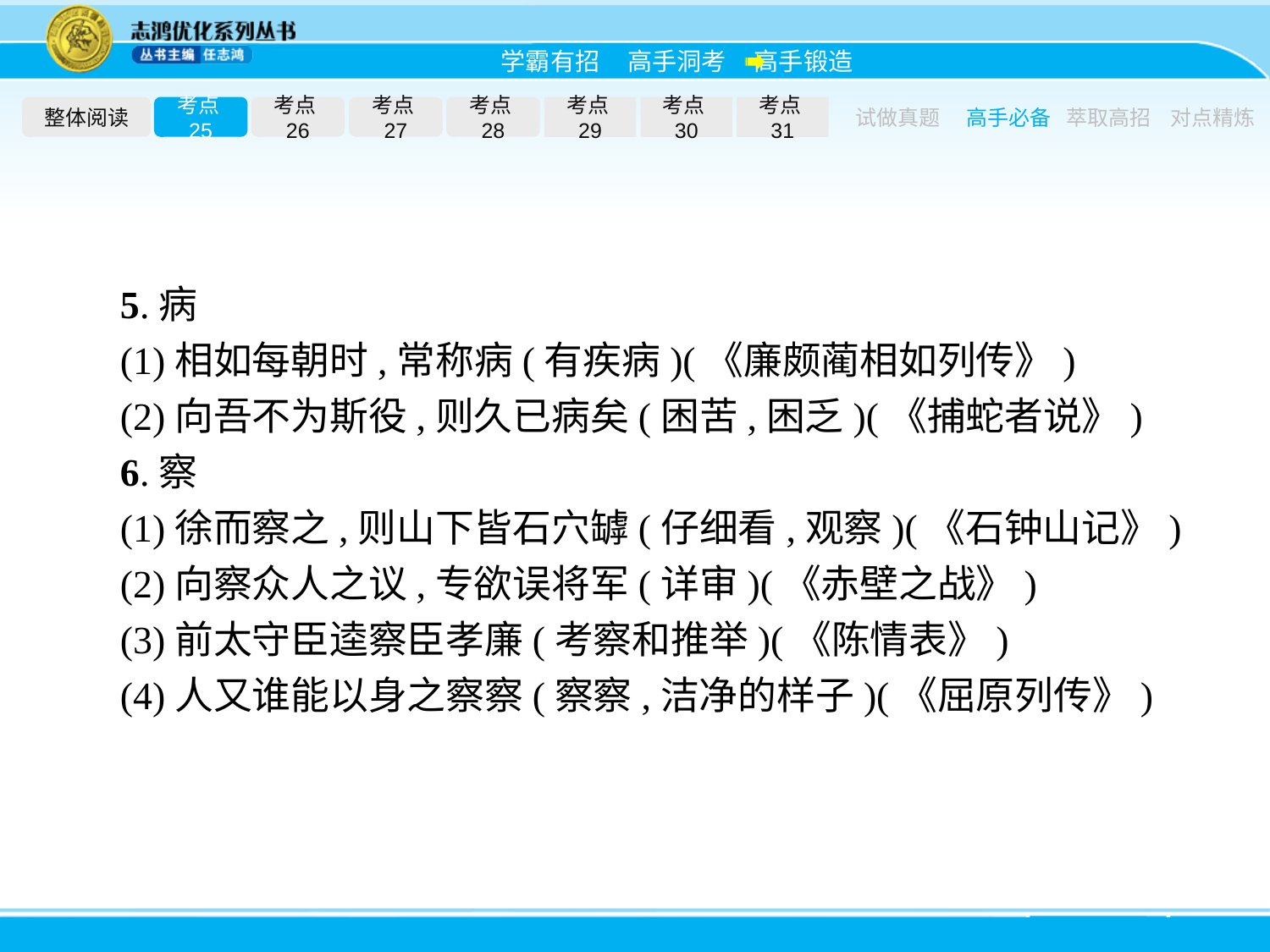

整体阅读
考点25
考点26
考点27
考点28
考点29
考点30
考点31
试做真题
高手必备
萃取高招
对点精炼
5.病
(1)相如每朝时,常称病(有疾病)(《廉颇蔺相如列传》)
(2)向吾不为斯役,则久已病矣(困苦,困乏)(《捕蛇者说》)
6.察
(1)徐而察之,则山下皆石穴罅(仔细看,观察)(《石钟山记》)
(2)向察众人之议,专欲误将军(详审)(《赤壁之战》)
(3)前太守臣逵察臣孝廉(考察和推举)(《陈情表》)
(4)人又谁能以身之察察(察察,洁净的样子)(《屈原列传》)